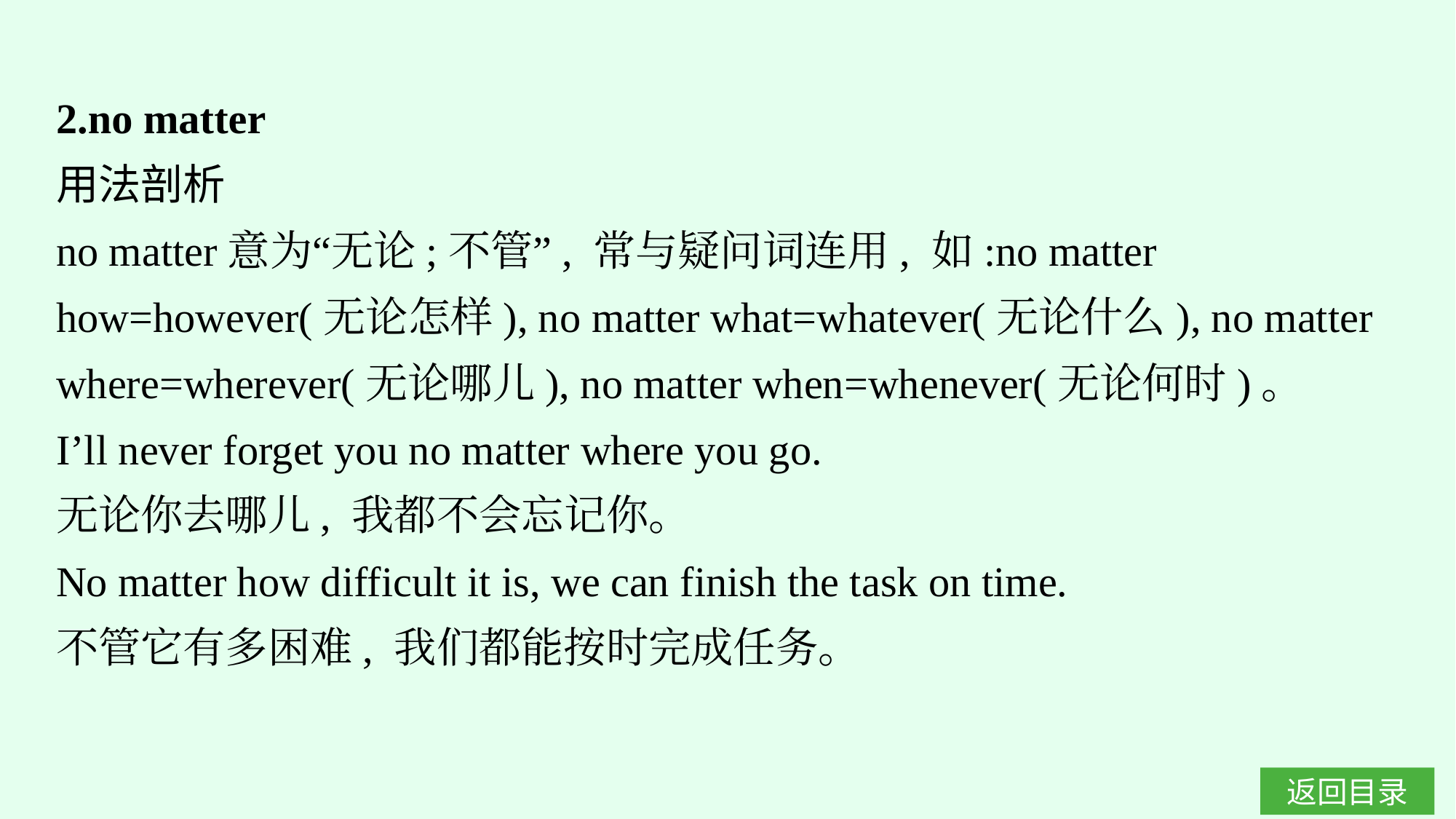

2.no matter
用法剖析
no matter意为“无论;不管”, 常与疑问词连用, 如:no matter how=however(无论怎样), no matter what=whatever(无论什么), no matter where=wherever(无论哪儿), no matter when=whenever(无论何时)。
I’ll never forget you no matter where you go.
无论你去哪儿, 我都不会忘记你。
No matter how difficult it is, we can finish the task on time.
不管它有多困难, 我们都能按时完成任务。